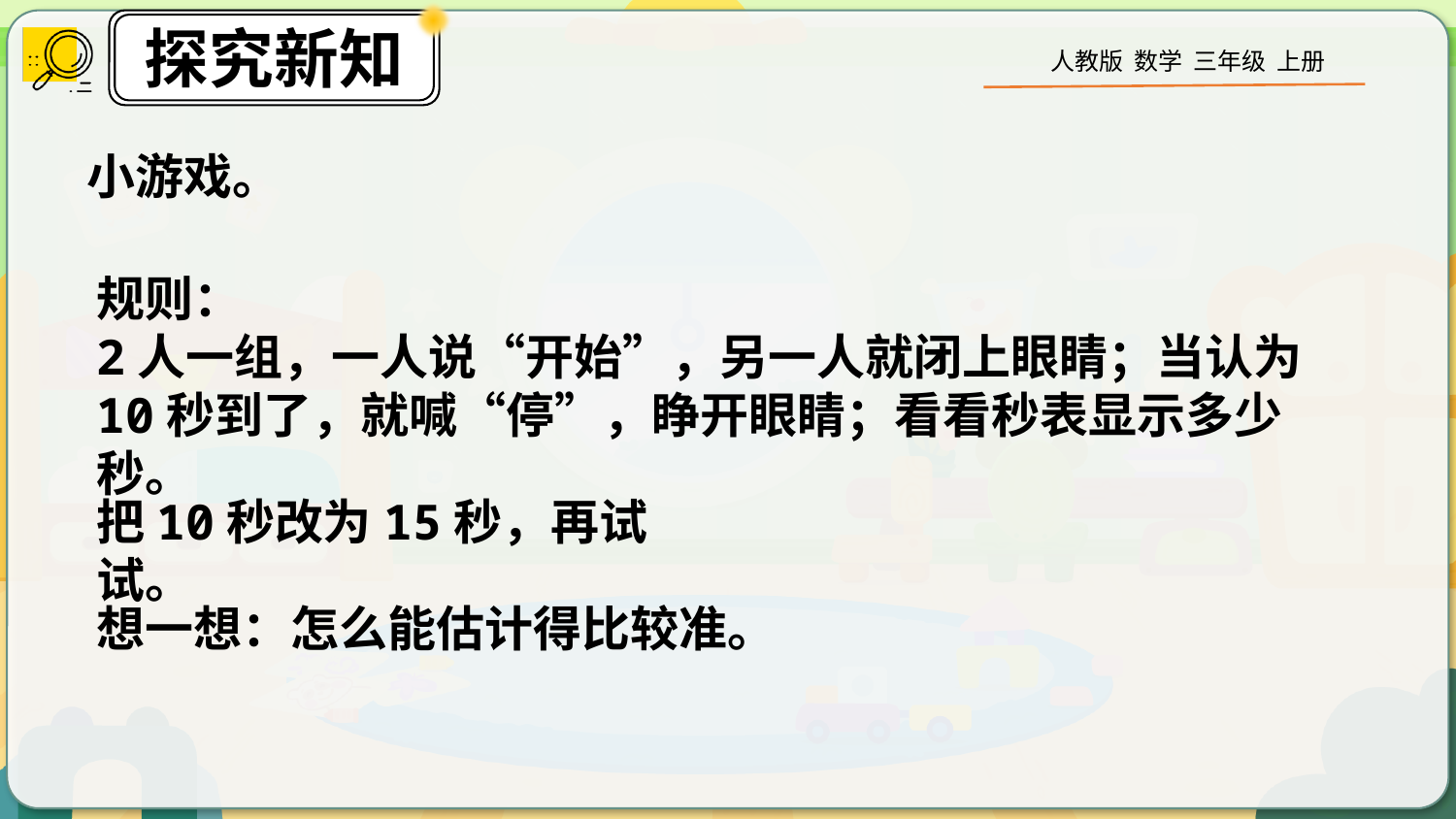

小游戏。
规则：
2人一组，一人说“开始”，另一人就闭上眼睛；当认为10秒到了，就喊“停”，睁开眼睛；看看秒表显示多少秒。
把10秒改为15秒，再试试。
想一想：怎么能估计得比较准。